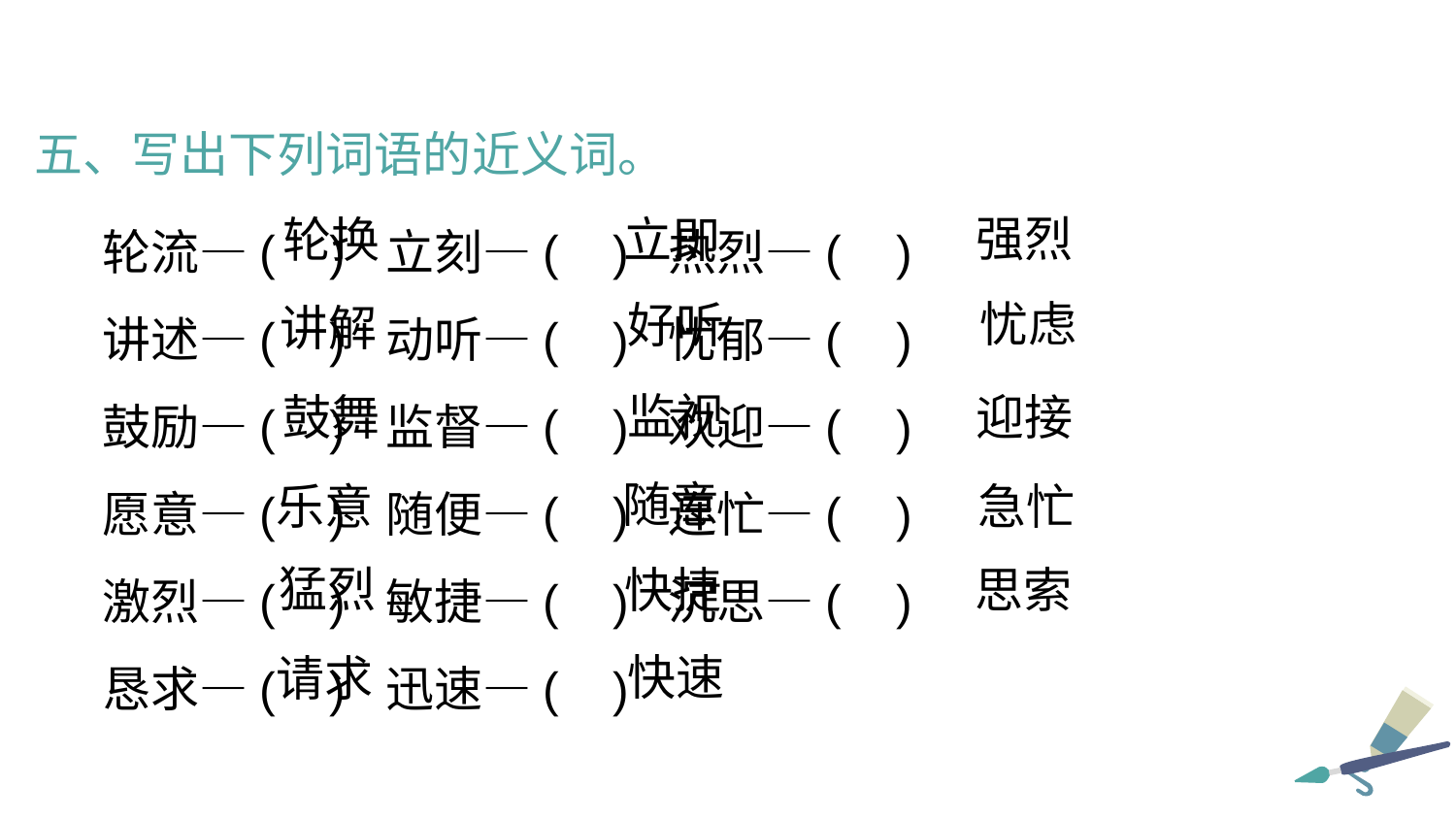

五、写出下列词语的近义词。
轮流—(    )  立刻—(    )  热烈—(    )
讲述—(    )  动听—(    )  忧郁—(    )
鼓励—(    )  监督—(    )  欢迎—(    )
愿意—(    )  随便—(    )  连忙—(    )
激烈—(    )  敏捷—(    )  沉思—(    )
恳求—(    )  迅速—(    )
强烈
轮换
立即
忧虑
好听
讲解
监视
鼓舞
迎接
随意
乐意
急忙
猛烈
快捷
思索
快速
请求